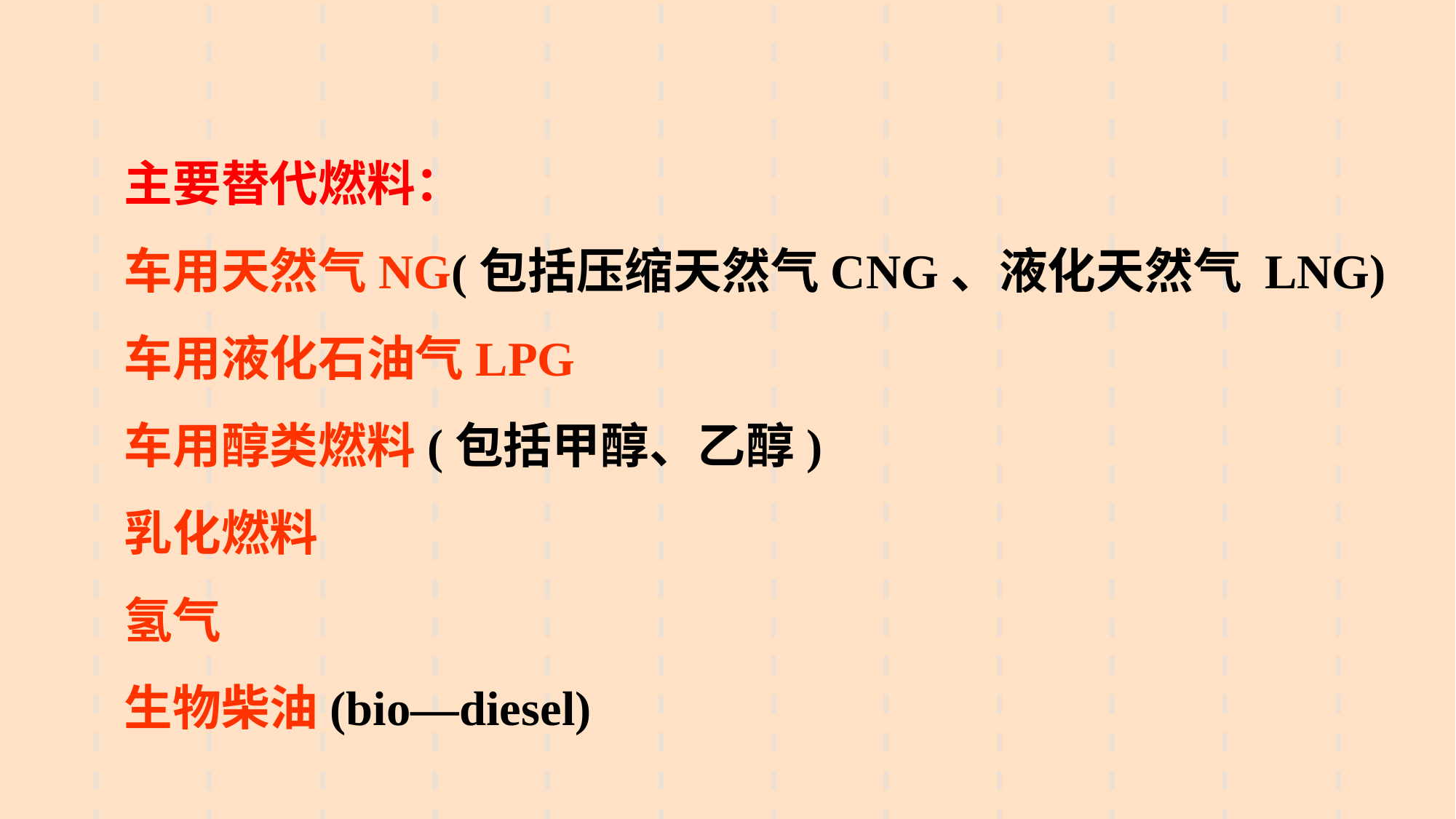

主要替代燃料：
车用天然气NG(包括压缩天然气CNG、液化天然气 LNG)
车用液化石油气LPG
车用醇类燃料(包括甲醇、乙醇)
乳化燃料
氢气
生物柴油(bio—diesel)